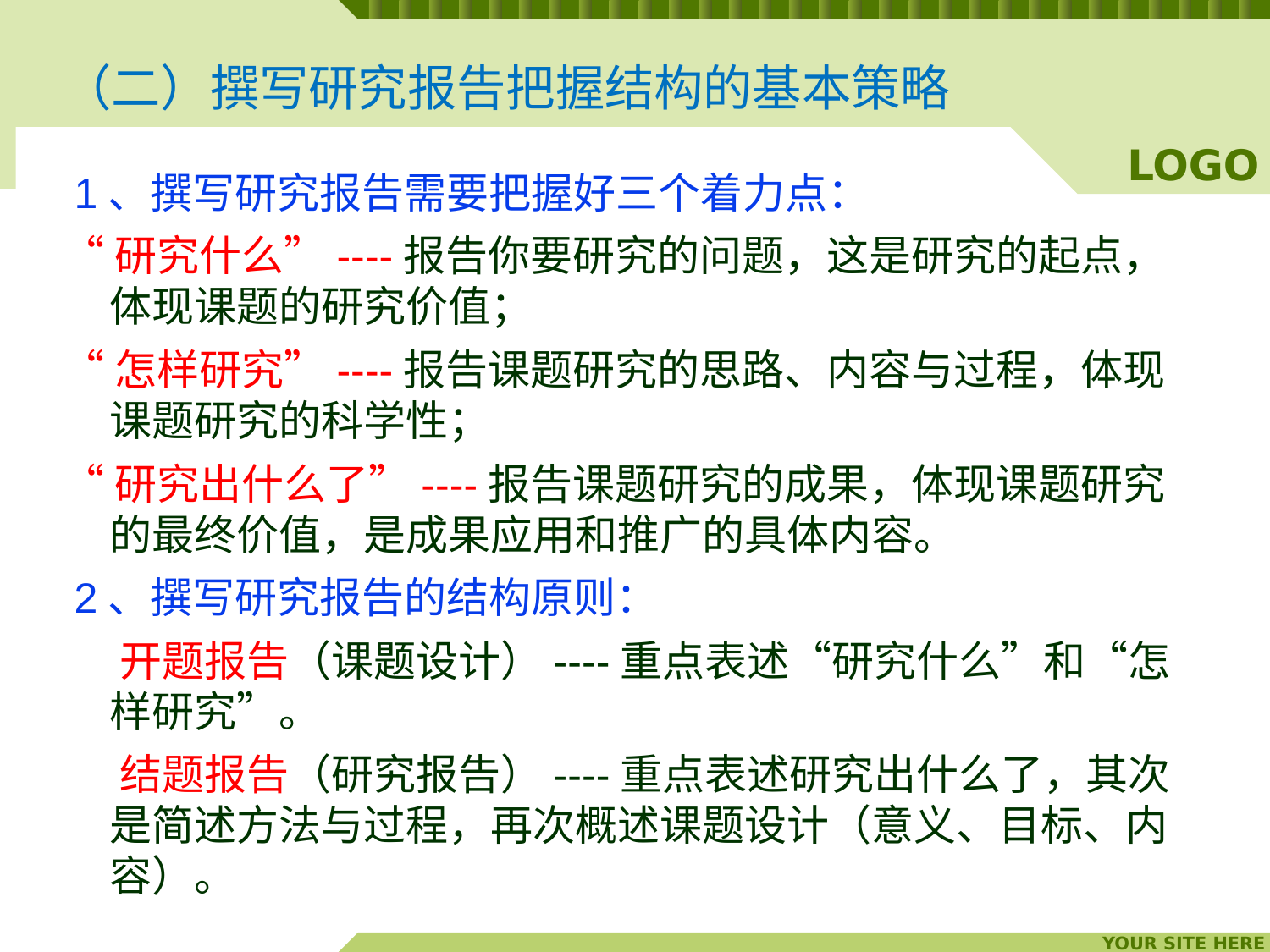

（二）撰写研究报告把握结构的基本策略

 1、撰写研究报告需要把握好三个着力点：
“研究什么”----报告你要研究的问题，这是研究的起点，体现课题的研究价值；
“怎样研究”----报告课题研究的思路、内容与过程，体现课题研究的科学性；
“研究出什么了”----报告课题研究的成果，体现课题研究的最终价值，是成果应用和推广的具体内容。
 2、撰写研究报告的结构原则：
     开题报告（课题设计）----重点表述“研究什么”和“怎样研究”。
     结题报告（研究报告）----重点表述研究出什么了，其次是简述方法与过程，再次概述课题设计（意义、目标、内容）。了，即问题、意义、目标、内容）。